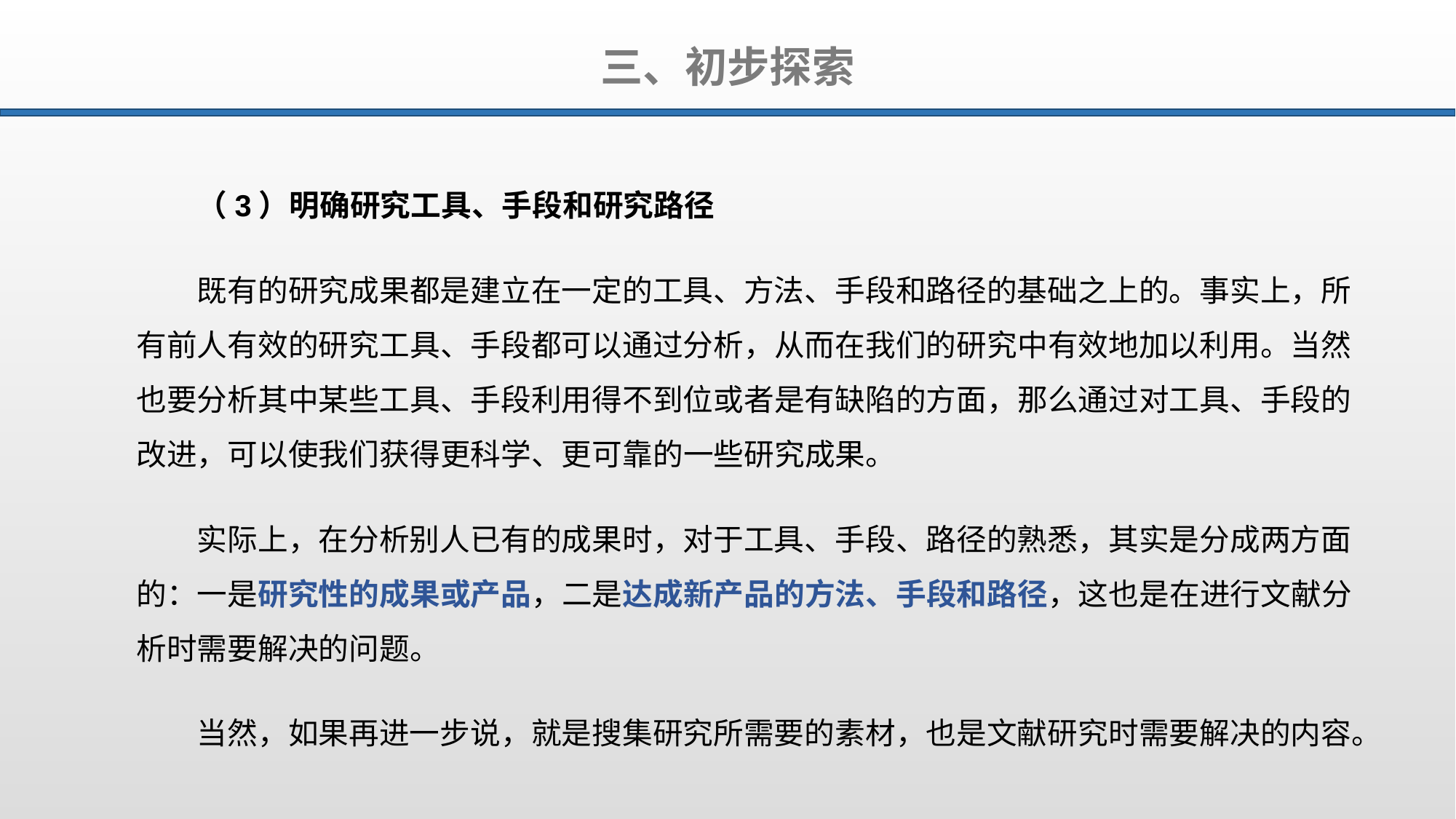

三、初步探索

（3）明确研究工具、手段和研究路径
既有的研究成果都是建立在一定的工具、方法、手段和路径的基础之上的。事实上，所有前人有效的研究工具、手段都可以通过分析，从而在我们的研究中有效地加以利用。当然也要分析其中某些工具、手段利用得不到位或者是有缺陷的方面，那么通过对工具、手段的改进，可以使我们获得更科学、更可靠的一些研究成果。
实际上，在分析别人已有的成果时，对于工具、手段、路径的熟悉，其实是分成两方面的：一是研究性的成果或产品，二是达成新产品的方法、手段和路径，这也是在进行文献分析时需要解决的问题。
当然，如果再进一步说，就是搜集研究所需要的素材，也是文献研究时需要解决的内容。